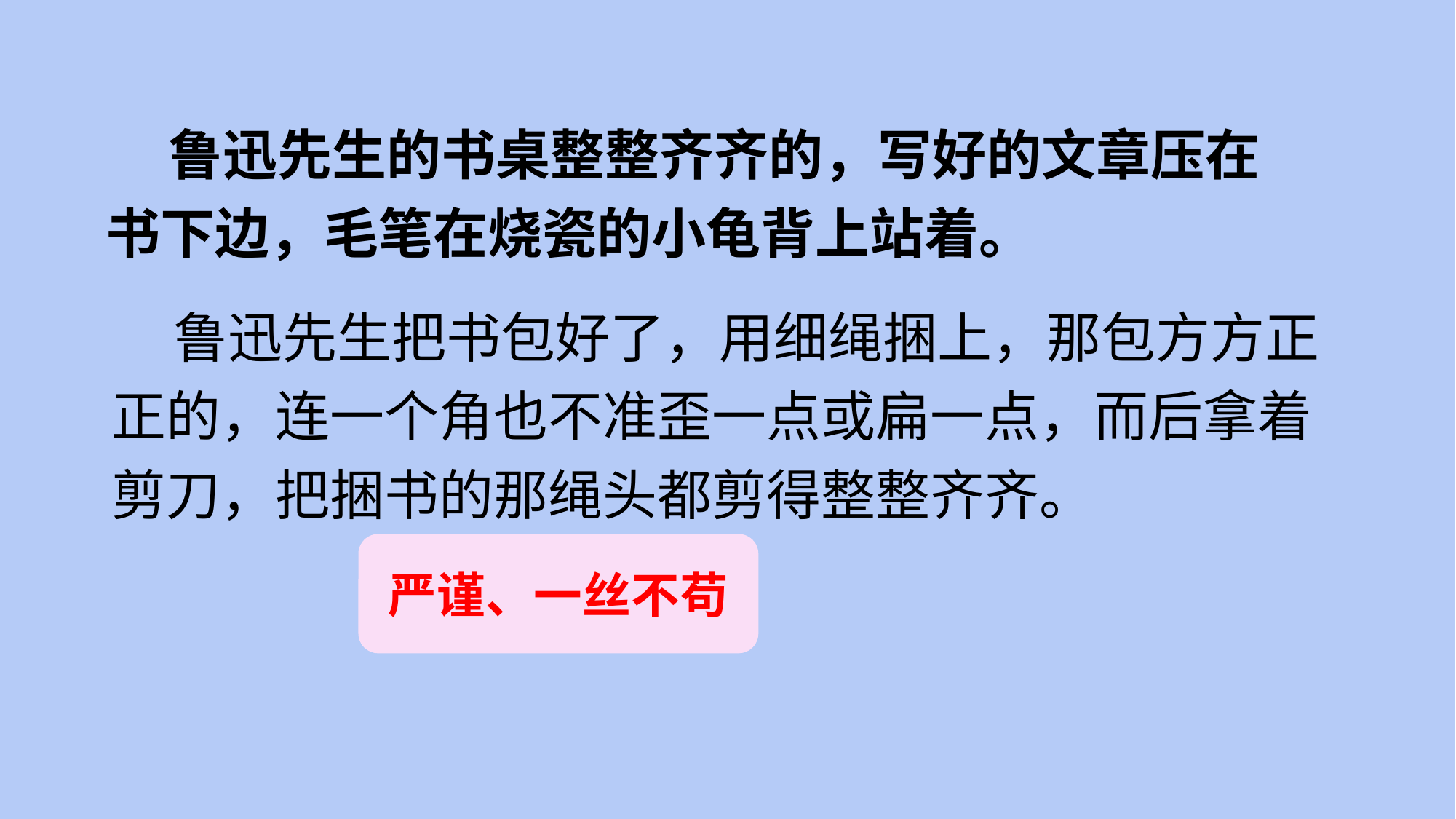

鲁迅先生的书桌整整齐齐的，写好的文章压在书下边，毛笔在烧瓷的小龟背上站着。
    鲁迅先生把书包好了，用细绳捆上，那包方方正正的，连一个角也不准歪一点或扁一点，而后拿着剪刀，把捆书的那绳头都剪得整整齐齐。
严谨、一丝不苟